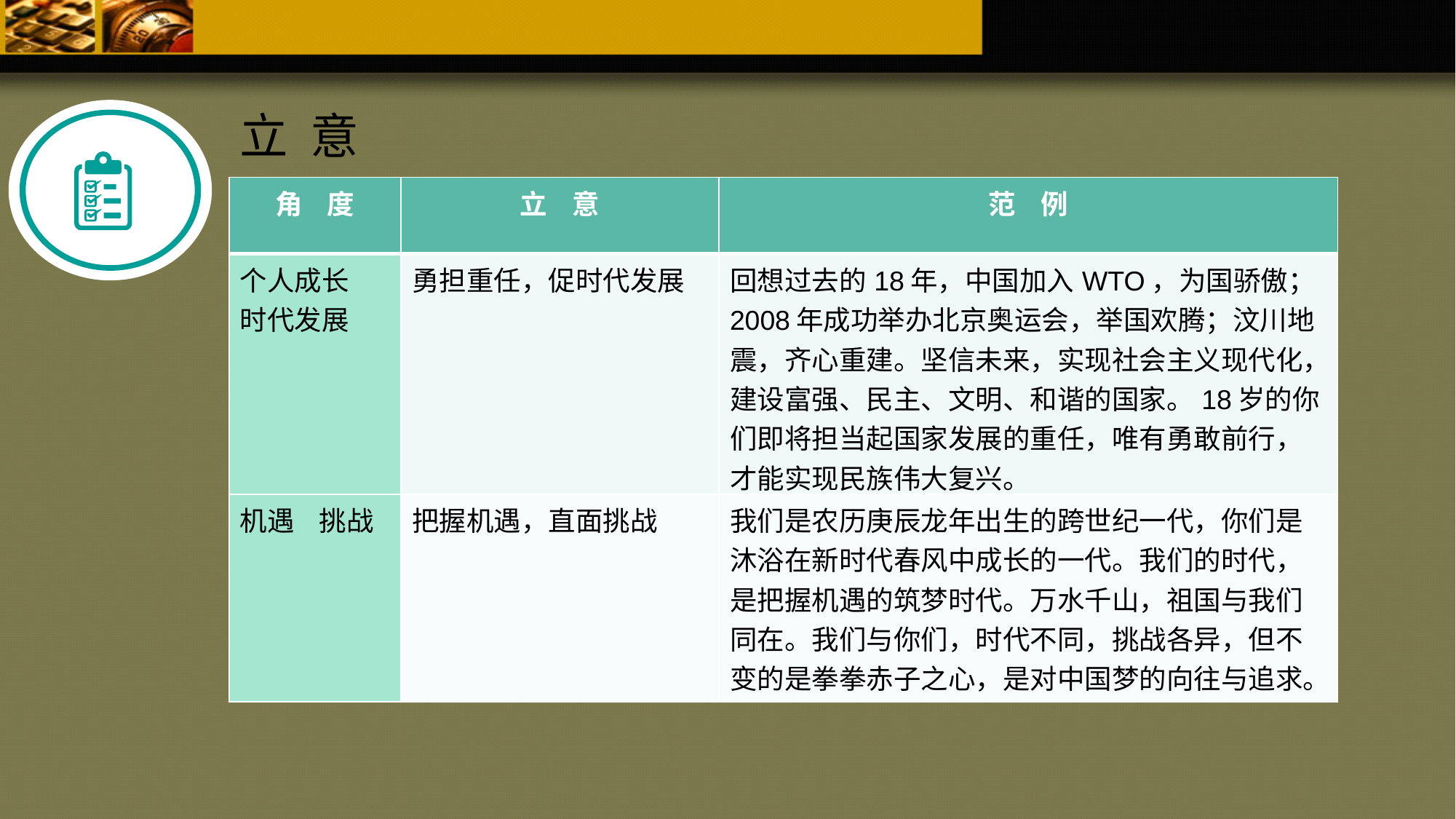

立  意

| 角 度 | 立 意 | 范 例 |
| --- | --- | --- |
| 个人成长 时代发展 | 勇担重任，促时代发展 | 回想过去的18年，中国加入WTO，为国骄傲；2008年成功举办北京奥运会，举国欢腾；汶川地震，齐心重建。坚信未来，实现社会主义现代化，建设富强、民主、文明、和谐的国家。18岁的你们即将担当起国家发展的重任，唯有勇敢前行，才能实现民族伟大复兴。 |
| 机遇 挑战 | 把握机遇，直面挑战 | 我们是农历庚辰龙年出生的跨世纪一代，你们是沐浴在新时代春风中成长的一代。我们的时代，是把握机遇的筑梦时代。万水千山，祖国与我们同在。我们与你们，时代不同，挑战各异，但不变的是拳拳赤子之心，是对中国梦的向往与追求。 |